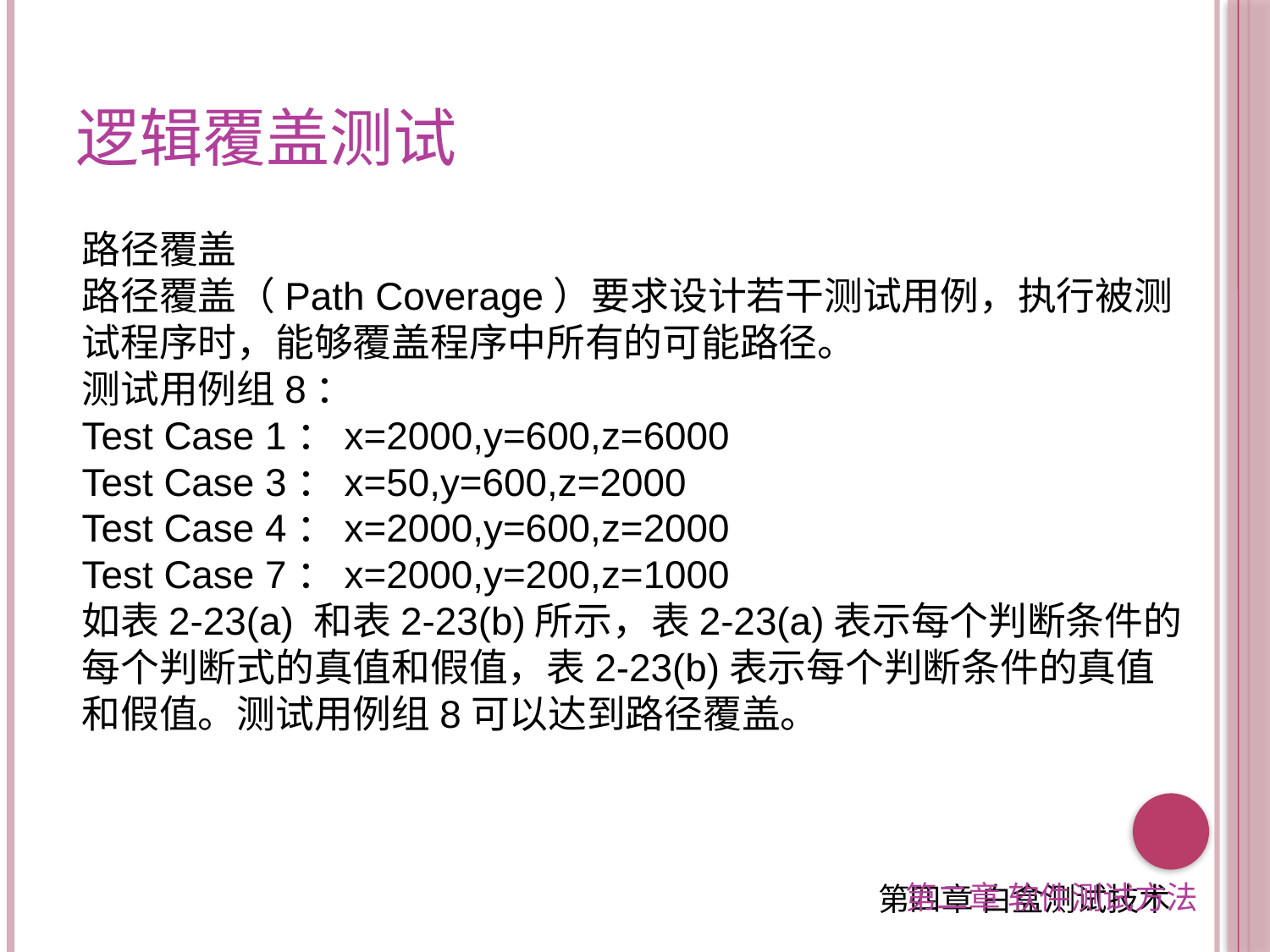

逻辑覆盖测试
路径覆盖
路径覆盖（Path Coverage）要求设计若干测试用例，执行被测试程序时，能够覆盖程序中所有的可能路径。
测试用例组8：
Test Case 1：x=2000,y=600,z=6000
Test Case 3：x=50,y=600,z=2000
Test Case 4：x=2000,y=600,z=2000
Test Case 7：x=2000,y=200,z=1000
如表2-23(a) 和表2-23(b)所示，表2-23(a)表示每个判断条件的每个判断式的真值和假值，表2-23(b)表示每个判断条件的真值和假值。测试用例组8可以达到路径覆盖。
第二章 软件测试方法